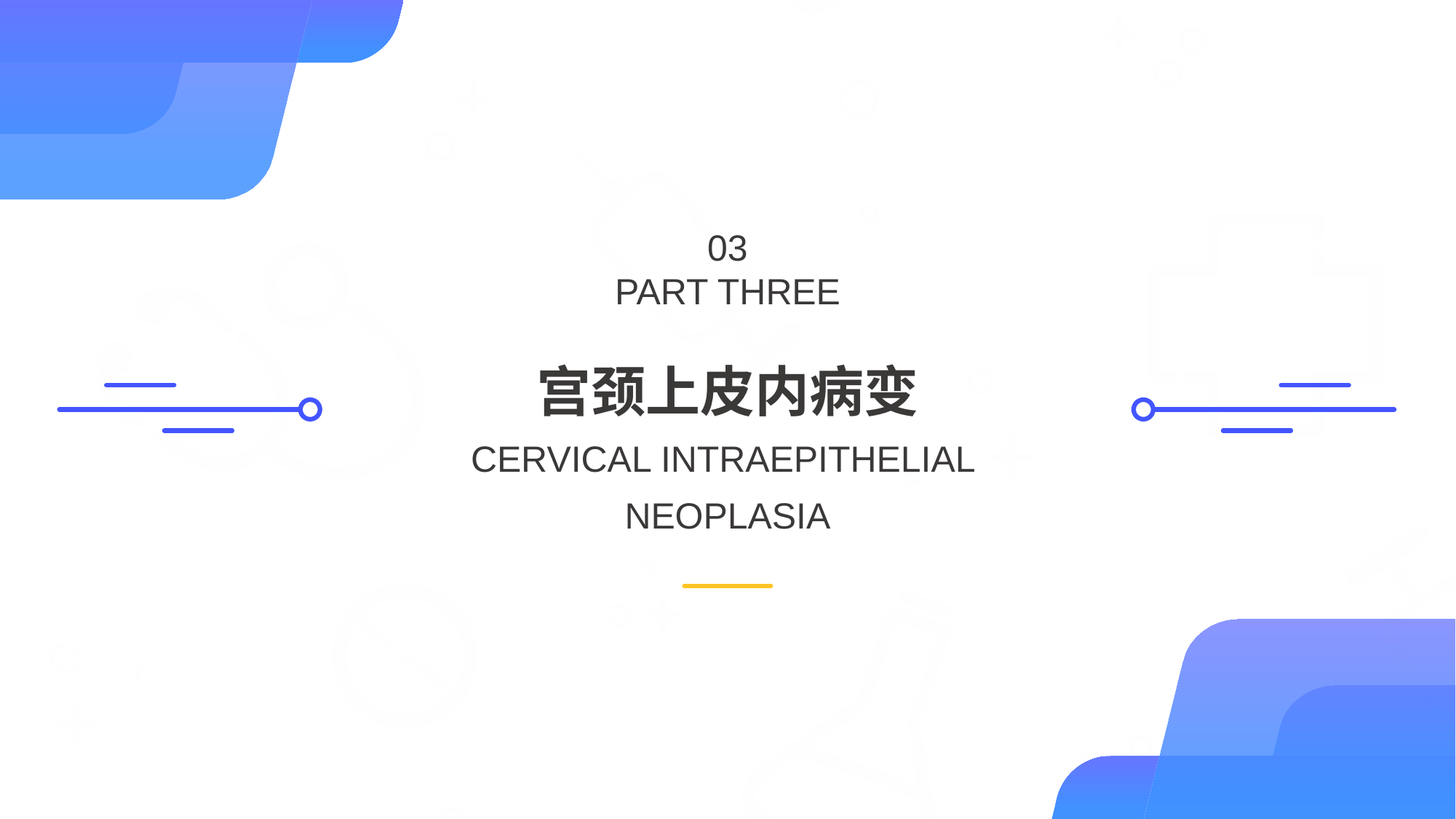

03
PART THREE
宫颈上皮内病变
CERVICAL INTRAEPITHELIAL
NEOPLASIA